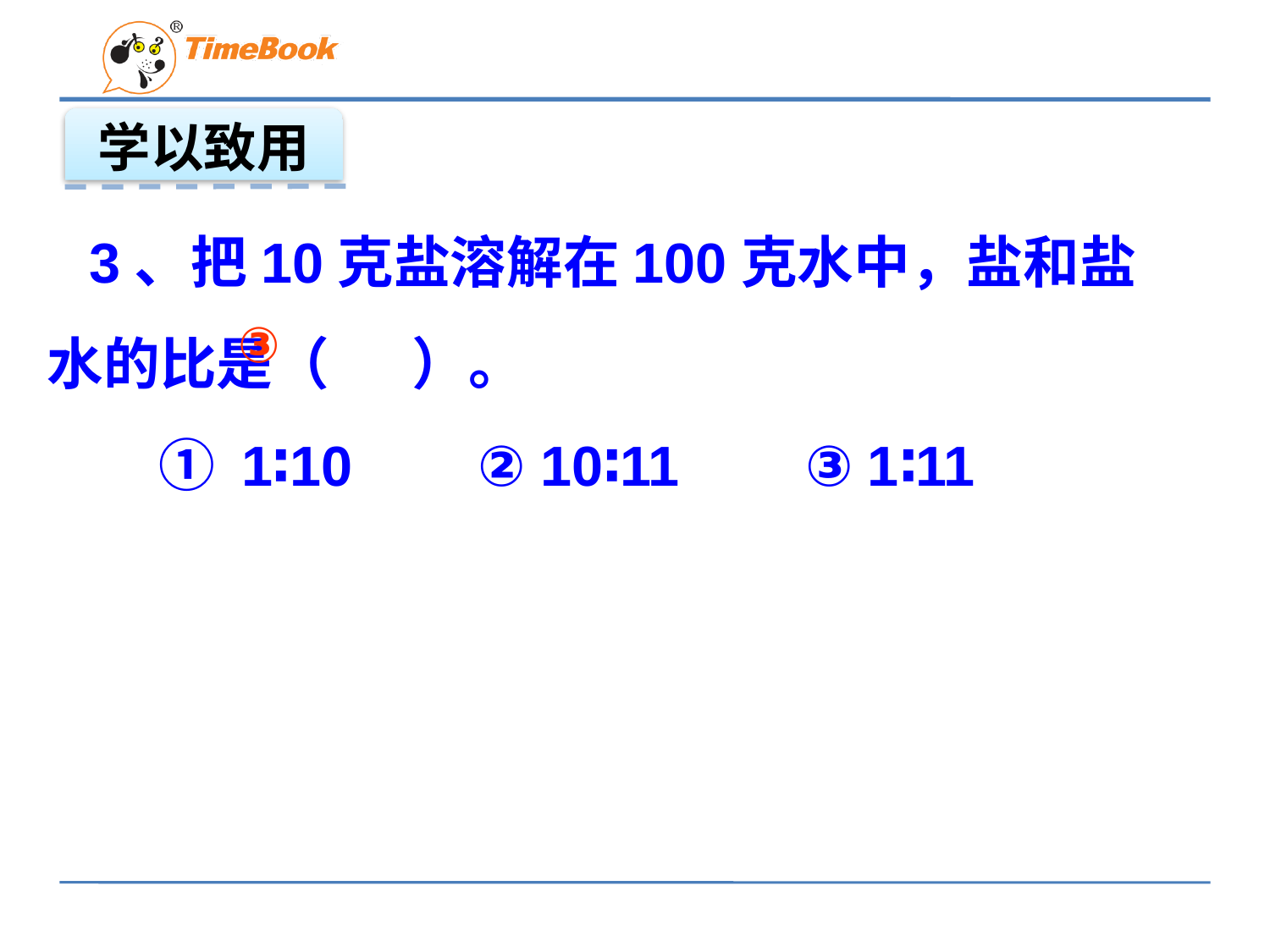

学以致用
3、把10克盐溶解在100克水中，盐和盐水的比是（　  ）。
　 ① 1∶10        ② 10∶11        ③ 1∶11
③